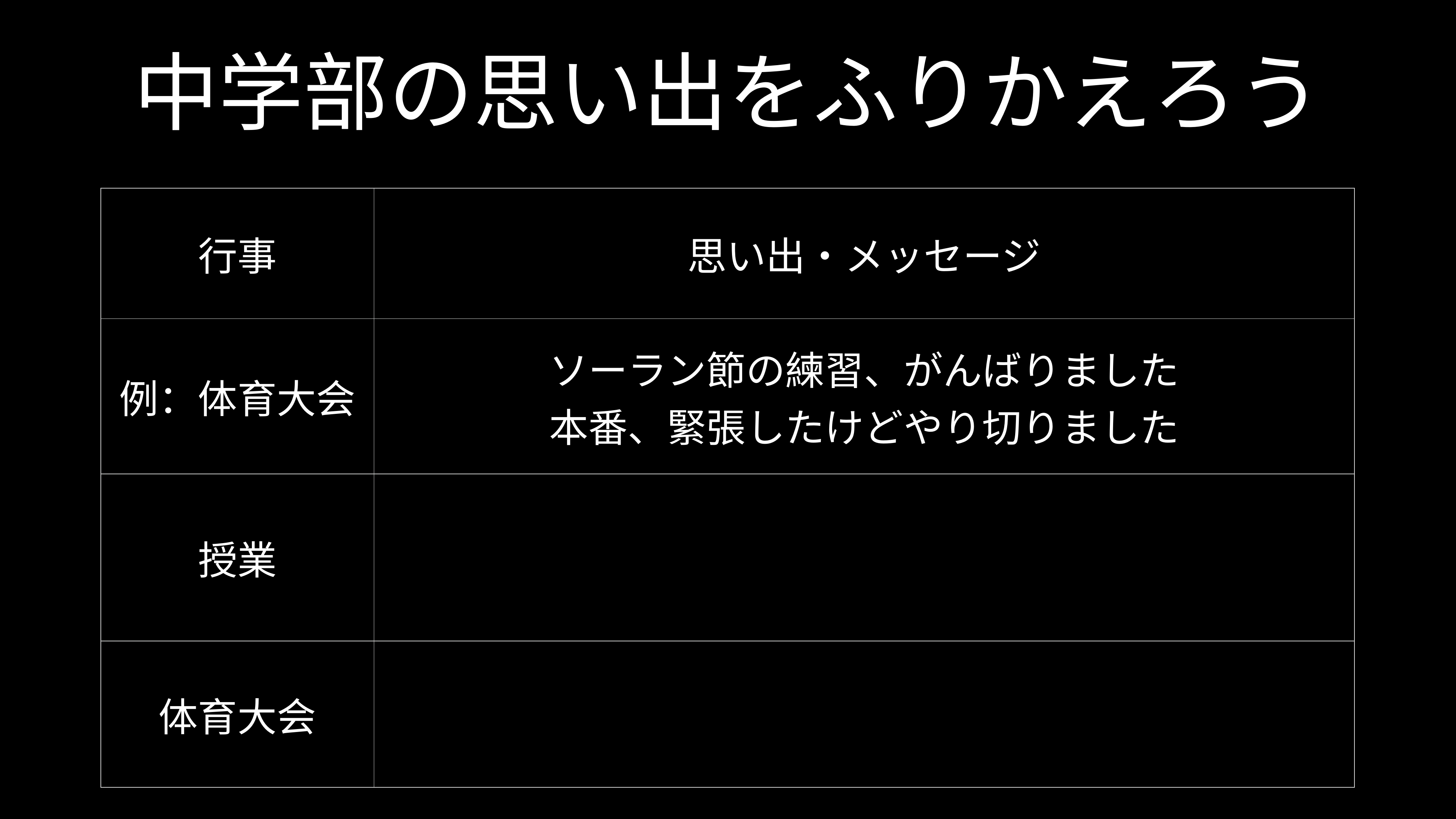

# 中学部の思い出をふりかえろう
| 行事 | 思い出・メッセージ |
| --- | --- |
| 例：体育大会 | ソーラン節の練習、がんばりました 本番、緊張したけどやり切りました |
| 授業 |  |
| 体育大会 |  |